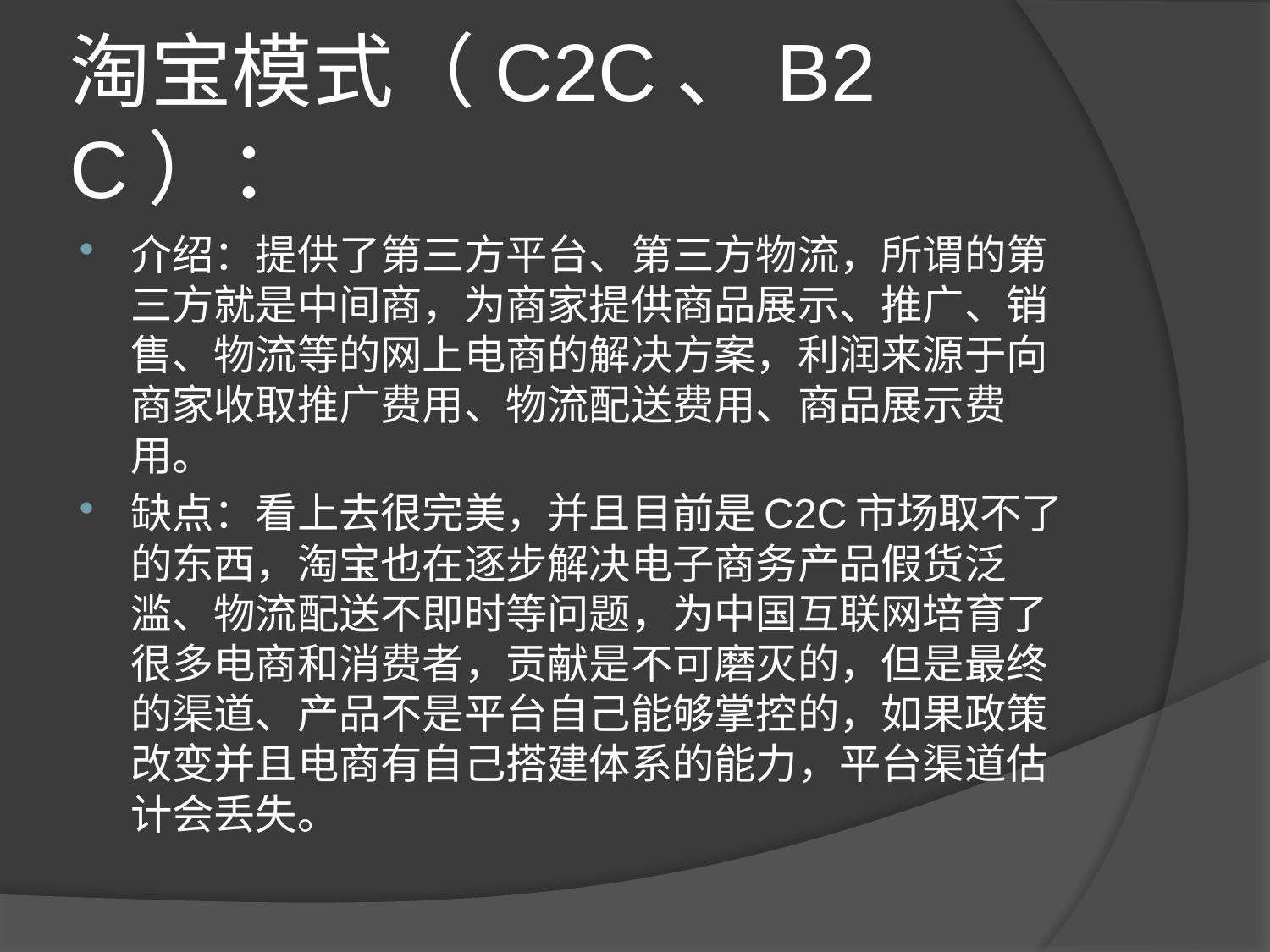

# 淘宝模式（C2C、B2C）：
介绍：提供了第三方平台、第三方物流，所谓的第三方就是中间商，为商家提供商品展示、推广、销售、物流等的网上电商的解决方案，利润来源于向商家收取推广费用、物流配送费用、商品展示费用。
缺点：看上去很完美，并且目前是C2C市场取不了的东西，淘宝也在逐步解决电子商务产品假货泛滥、物流配送不即时等问题，为中国互联网培育了很多电商和消费者，贡献是不可磨灭的，但是最终的渠道、产品不是平台自己能够掌控的，如果政策改变并且电商有自己搭建体系的能力，平台渠道估计会丢失。